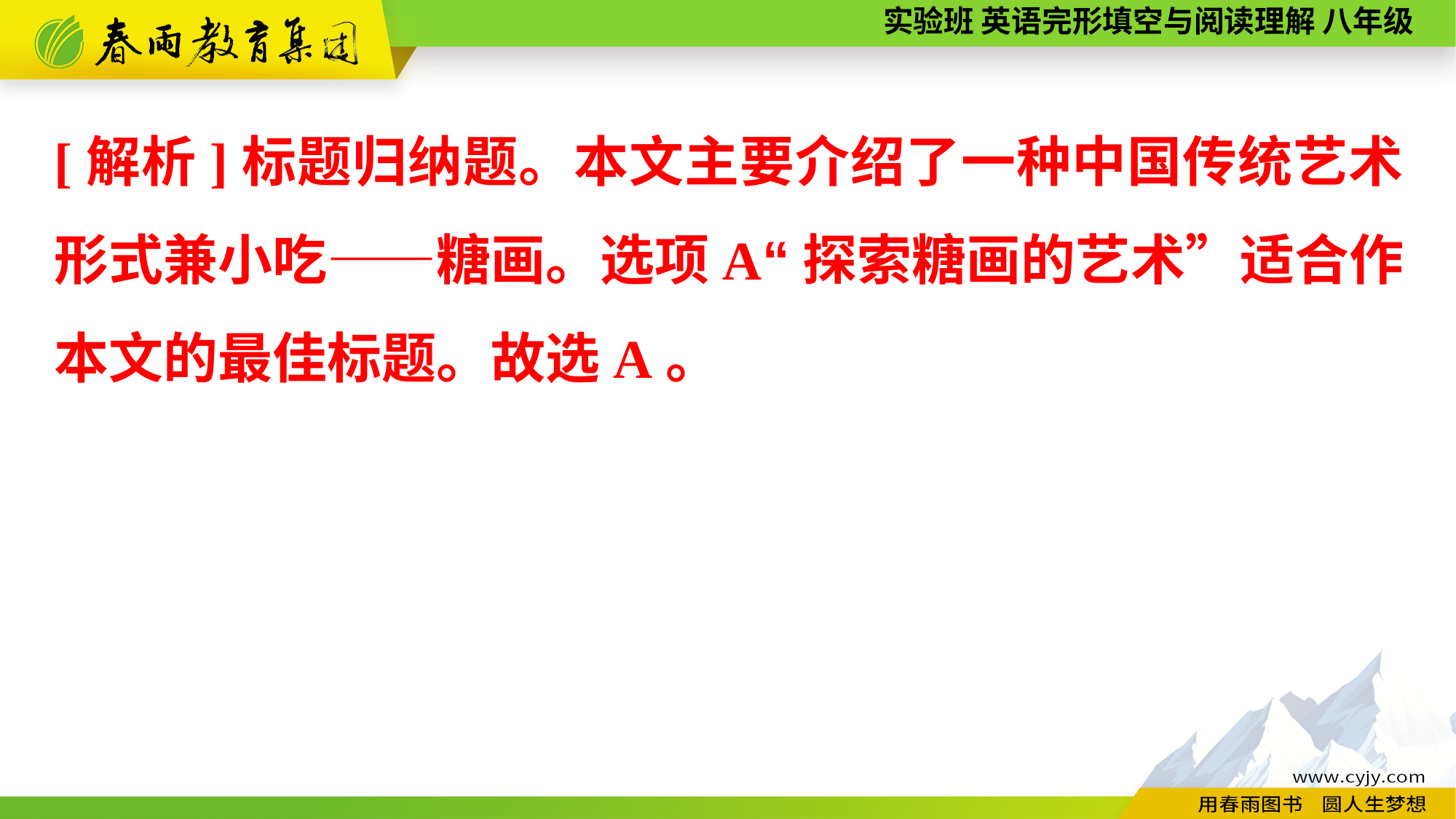

[解析]标题归纳题。本文主要介绍了一种中国传统艺术形式兼小吃——糖画。选项A“探索糖画的艺术”适合作本文的最佳标题。故选A。